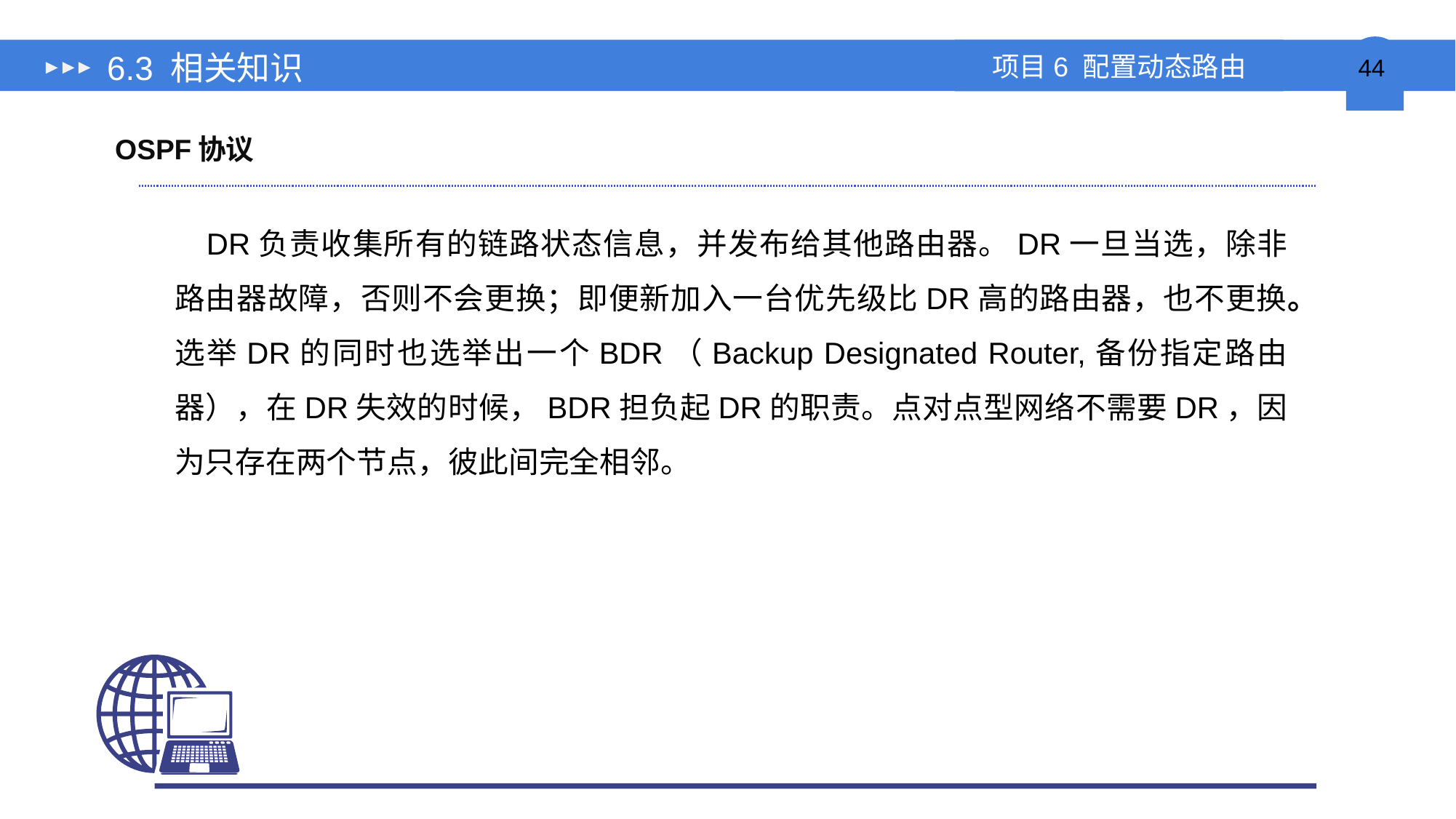

# 6.3 相关知识
OSPF协议

DR负责收集所有的链路状态信息，并发布给其他路由器。DR一旦当选，除非路由器故障，否则不会更换；即便新加入一台优先级比DR高的路由器，也不更换。选举DR的同时也选举出一个BDR（Backup Designated Router,备份指定路由器），在DR失效的时候，BDR担负起DR的职责。点对点型网络不需要DR，因为只存在两个节点，彼此间完全相邻。